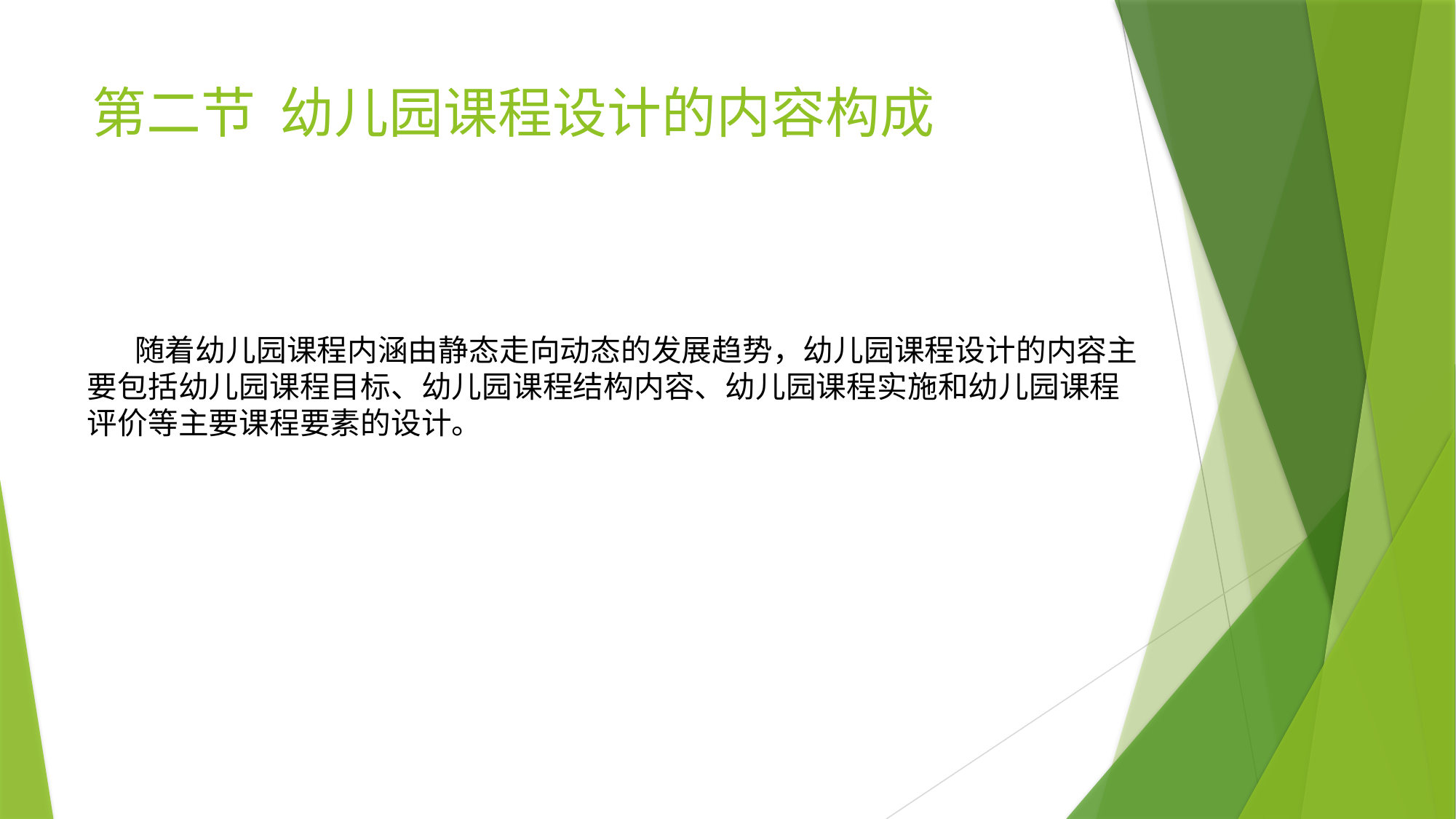

# 第二节  幼儿园课程设计的内容构成
      随着幼儿园课程内涵由静态走向动态的发展趋势，幼儿园课程设计的内容主要包括幼儿园课程目标、幼儿园课程结构内容、幼儿园课程实施和幼儿园课程评价等主要课程要素的设计。